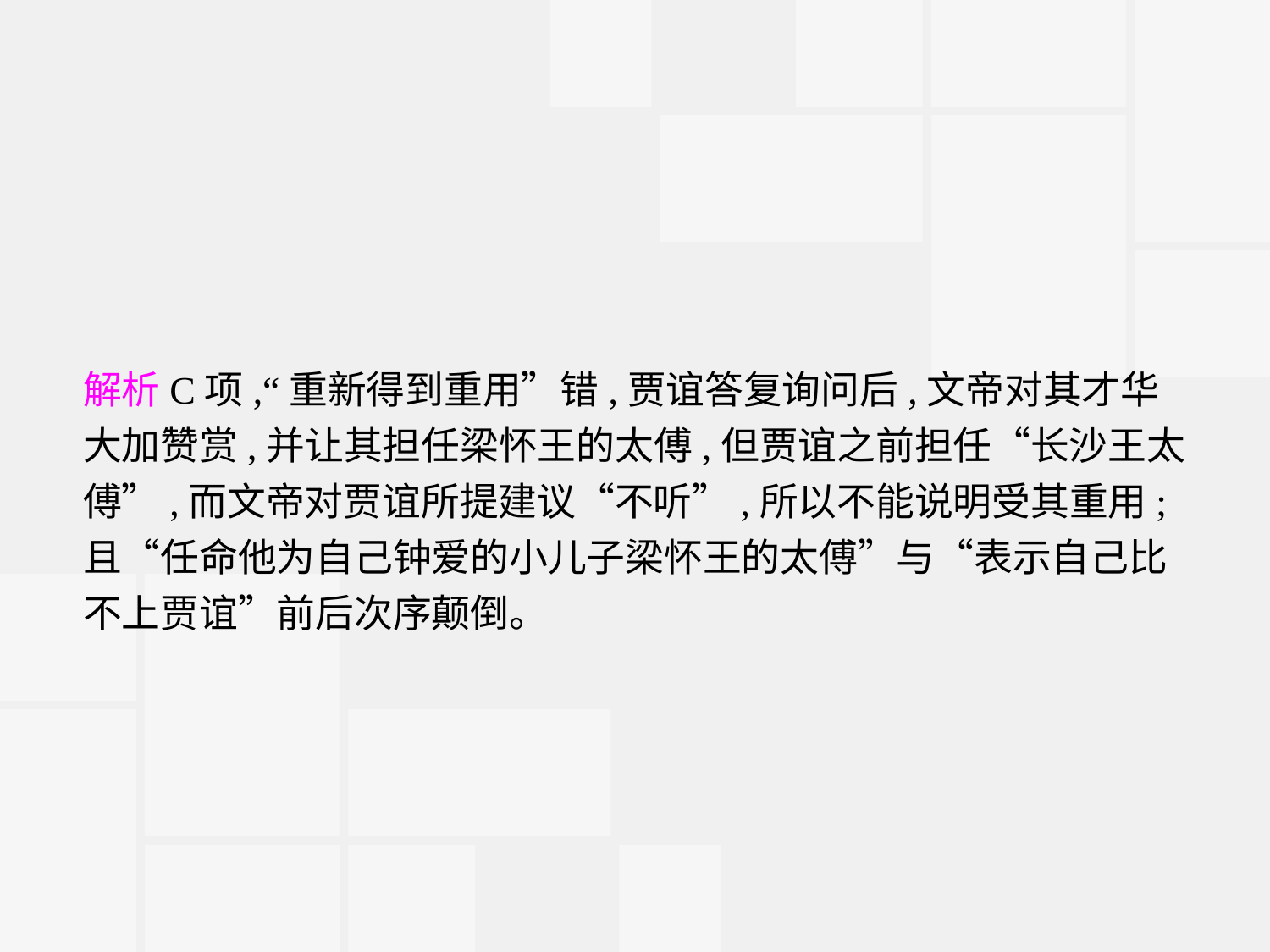

解析C项,“重新得到重用”错,贾谊答复询问后,文帝对其才华大加赞赏,并让其担任梁怀王的太傅,但贾谊之前担任“长沙王太傅”,而文帝对贾谊所提建议“不听”,所以不能说明受其重用;且“任命他为自己钟爱的小儿子梁怀王的太傅”与“表示自己比不上贾谊”前后次序颠倒。